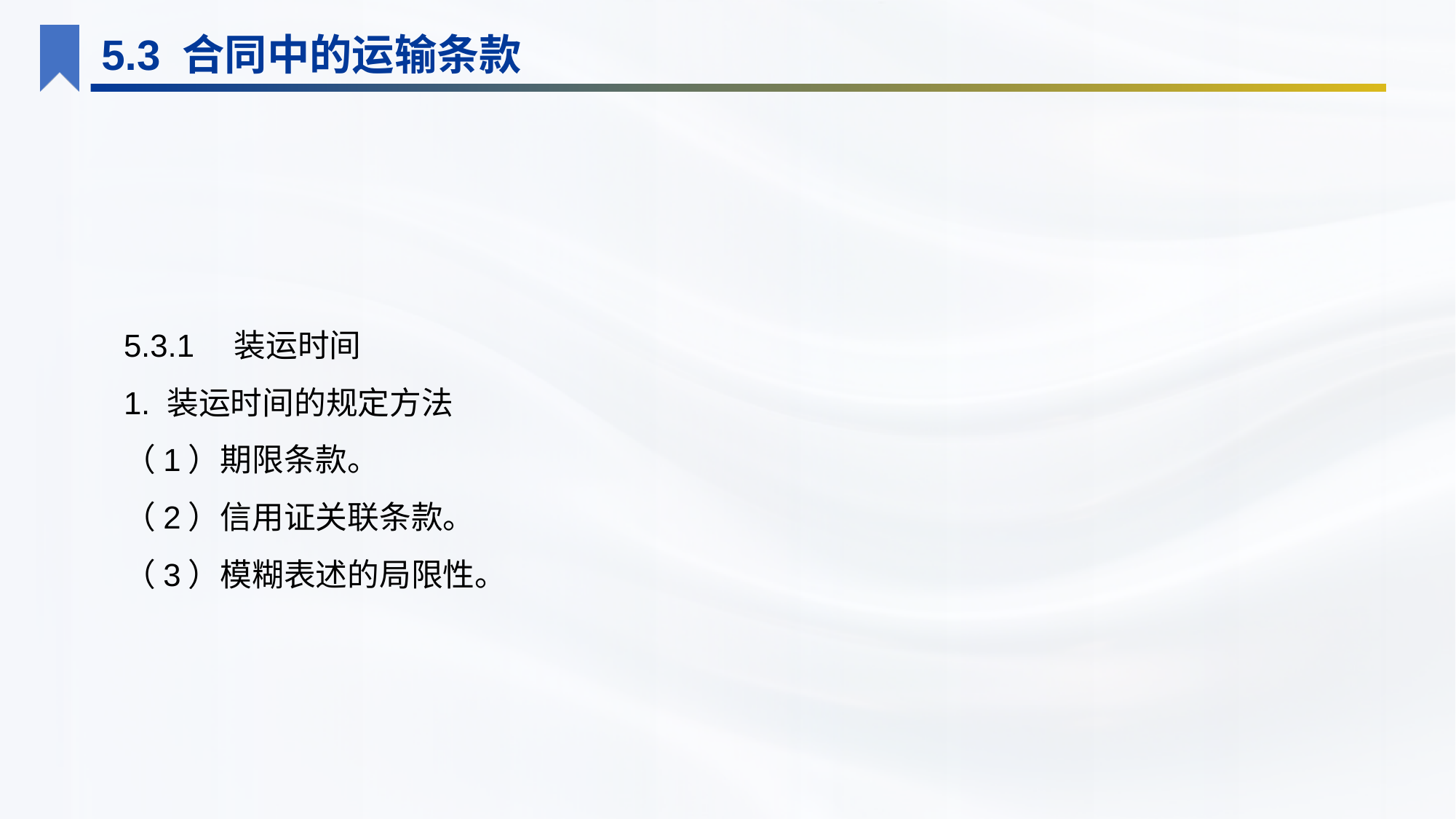

5.3 合同中的运输条款
5.3.1　装运时间
1. 装运时间的规定方法
（1）期限条款。
（2）信用证关联条款。
（3）模糊表述的局限性。